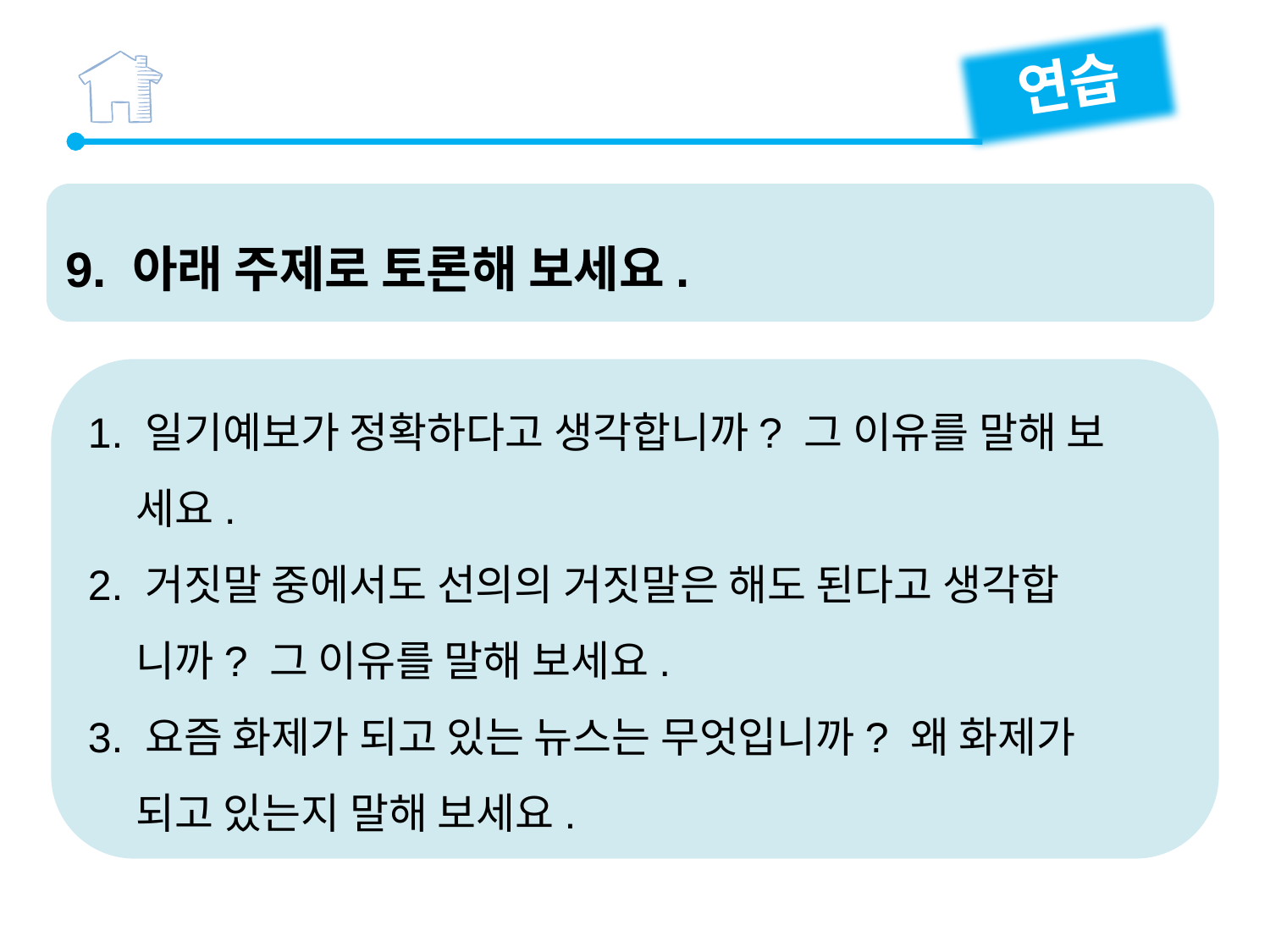

연습

9. 아래 주제로 토론해 보세요.
1. 일기예보가 정확하다고 생각합니까? 그 이유를 말해 보
    세요.
2. 거짓말 중에서도 선의의 거짓말은 해도 된다고 생각합
    니까? 그 이유를 말해 보세요.
3. 요즘 화제가 되고 있는 뉴스는 무엇입니까? 왜 화제가
    되고 있는지 말해 보세요.